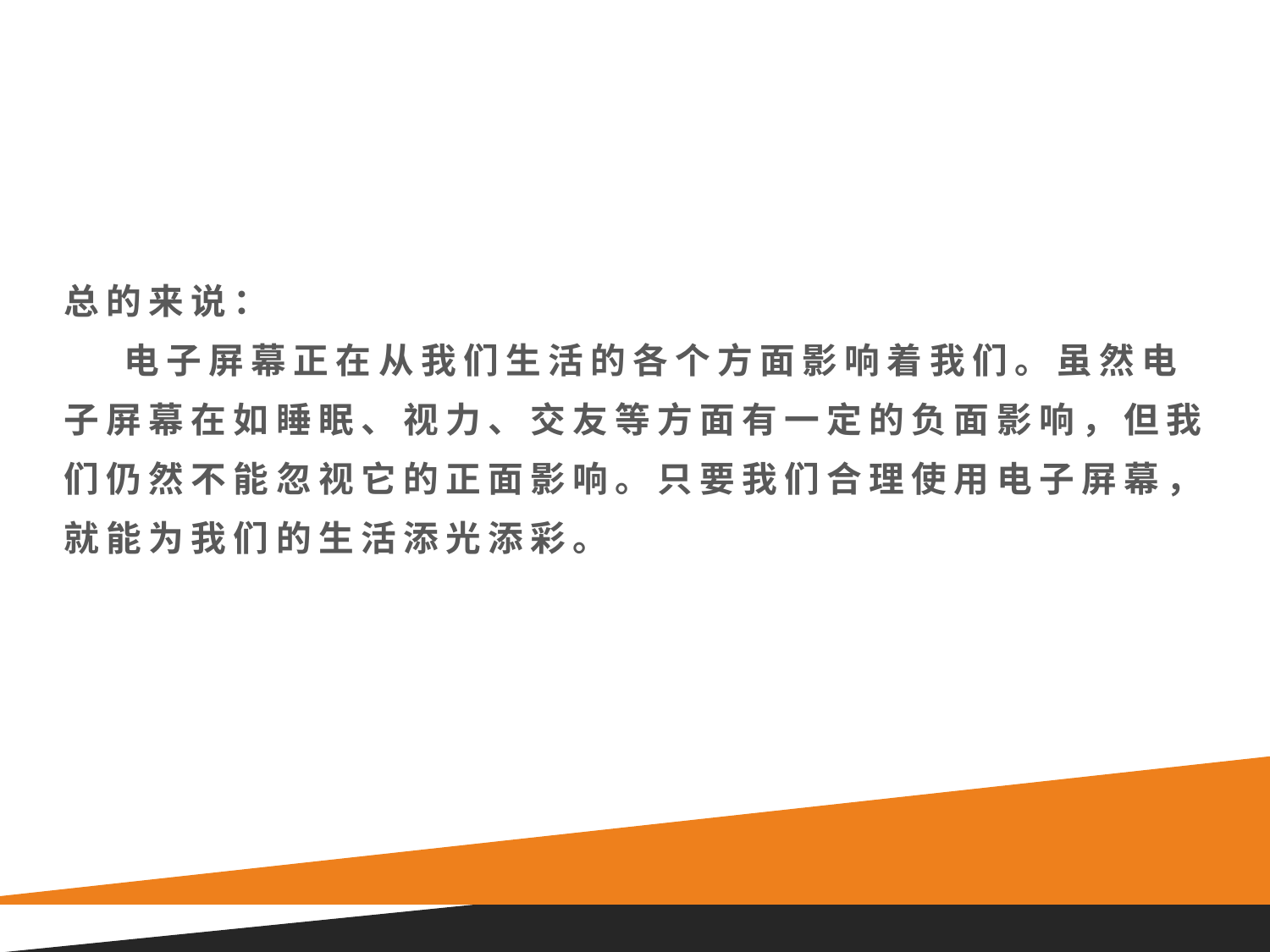

总的来说：
    电子屏幕正在从我们生活的各个方面影响着我们。虽然电子屏幕在如睡眠、视力、交友等方面有一定的负面影响，但我们仍然不能忽视它的正面影响。只要我们合理使用电子屏幕，就能为我们的生活添光添彩。